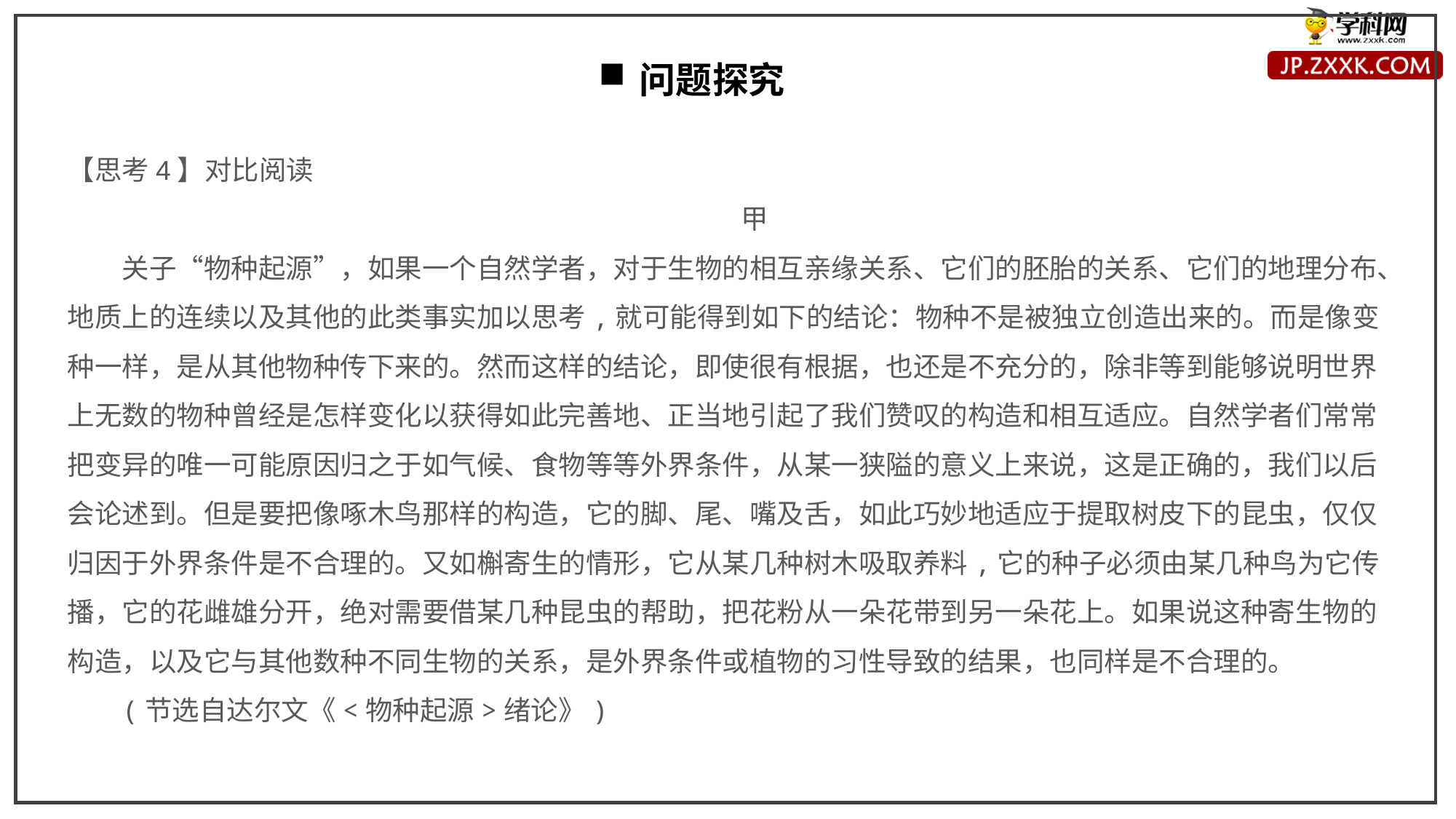

问题探究
【思考4】对比阅读
甲
关子“物种起源”，如果一个自然学者，对于生物的相互亲缘关系、它们的胚胎的关系、它们的地理分布、地质上的连续以及其他的此类事实加以思考,就可能得到如下的结论：物种不是被独立创造出来的。而是像变种一样，是从其他物种传下来的。然而这样的结论，即使很有根据，也还是不充分的，除非等到能够说明世界上无数的物种曾经是怎样变化以获得如此完善地、正当地引起了我们赞叹的构造和相互适应。自然学者们常常把变异的唯一可能原因归之于如气候、食物等等外界条件，从某一狭隘的意义上来说，这是正确的，我们以后会论述到。但是要把像啄木鸟那样的构造，它的脚、尾、嘴及舌，如此巧妙地适应于提取树皮下的昆虫，仅仅归因于外界条件是不合理的。又如槲寄生的情形，它从某几种树木吸取养料,它的种子必须由某几种鸟为它传播，它的花雌雄分开，绝对需要借某几种昆虫的帮助，把花粉从一朵花带到另一朵花上。如果说这种寄生物的构造，以及它与其他数种不同生物的关系，是外界条件或植物的习性导致的结果，也同样是不合理的。
(节选自达尔文《<物种起源>绪论》)